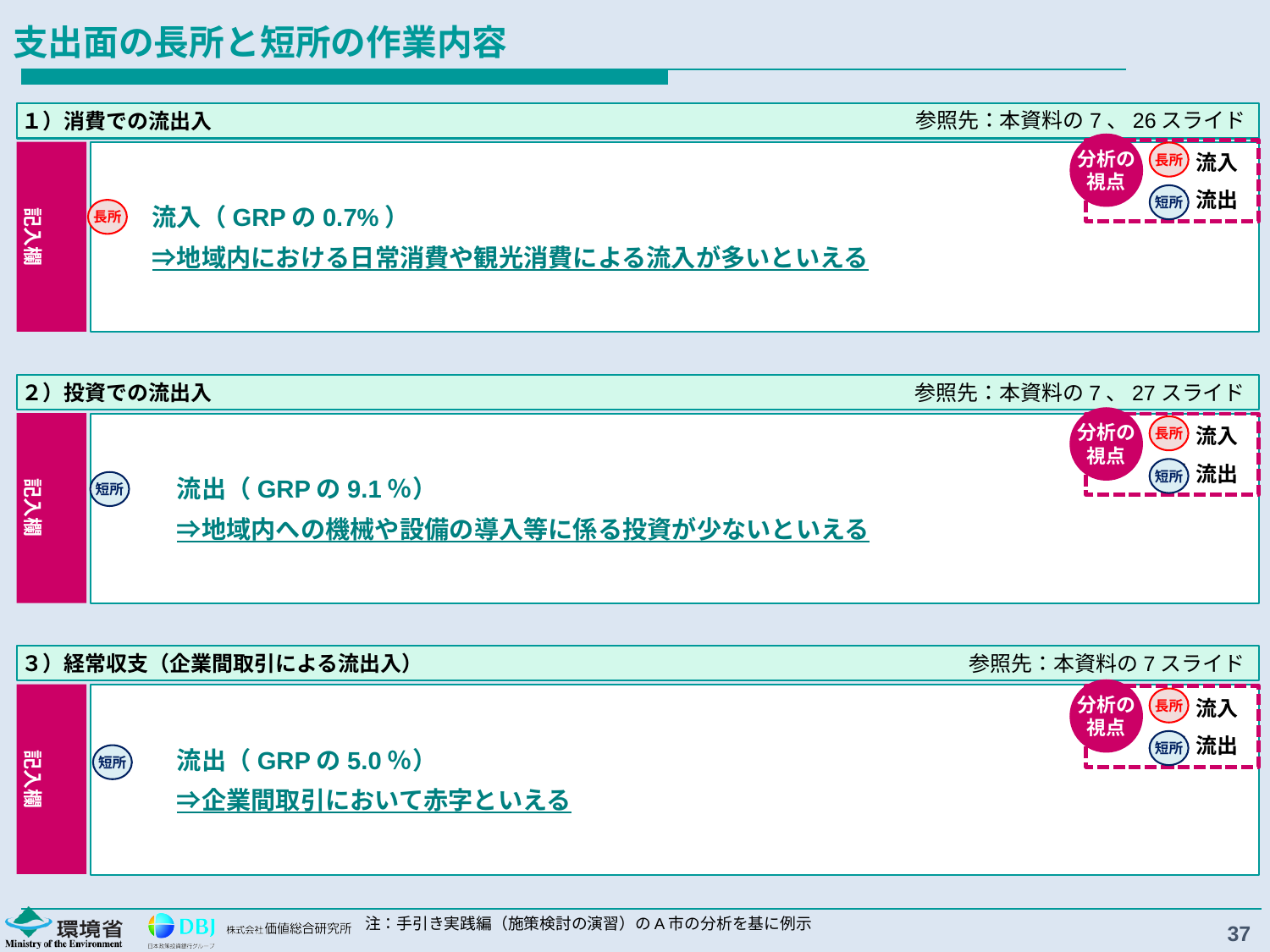

# 支出面の長所と短所の作業内容
参照先：本資料の7、26スライド
１）消費での流出入
分析の
視点
流入
流出
長所
短所
記入欄
　　流入（GRPの0.7%）
　　⇒地域内における日常消費や観光消費による流入が多いといえる
長所
参照先：本資料の7、27スライド
２）投資での流出入
分析の
視点
流入
流出
長所
短所
記入欄
　　　流出（GRPの9.1％）
　　　⇒地域内への機械や設備の導入等に係る投資が少ないといえる
短所
参照先：本資料の7スライド
３）経常収支（企業間取引による流出入）
分析の
視点
流入
流出
長所
短所
記入欄
　　　流出（GRPの5.0％）
　　　⇒企業間取引において赤字といえる
短所
注：手引き実践編（施策検討の演習）のA市の分析を基に例示
37